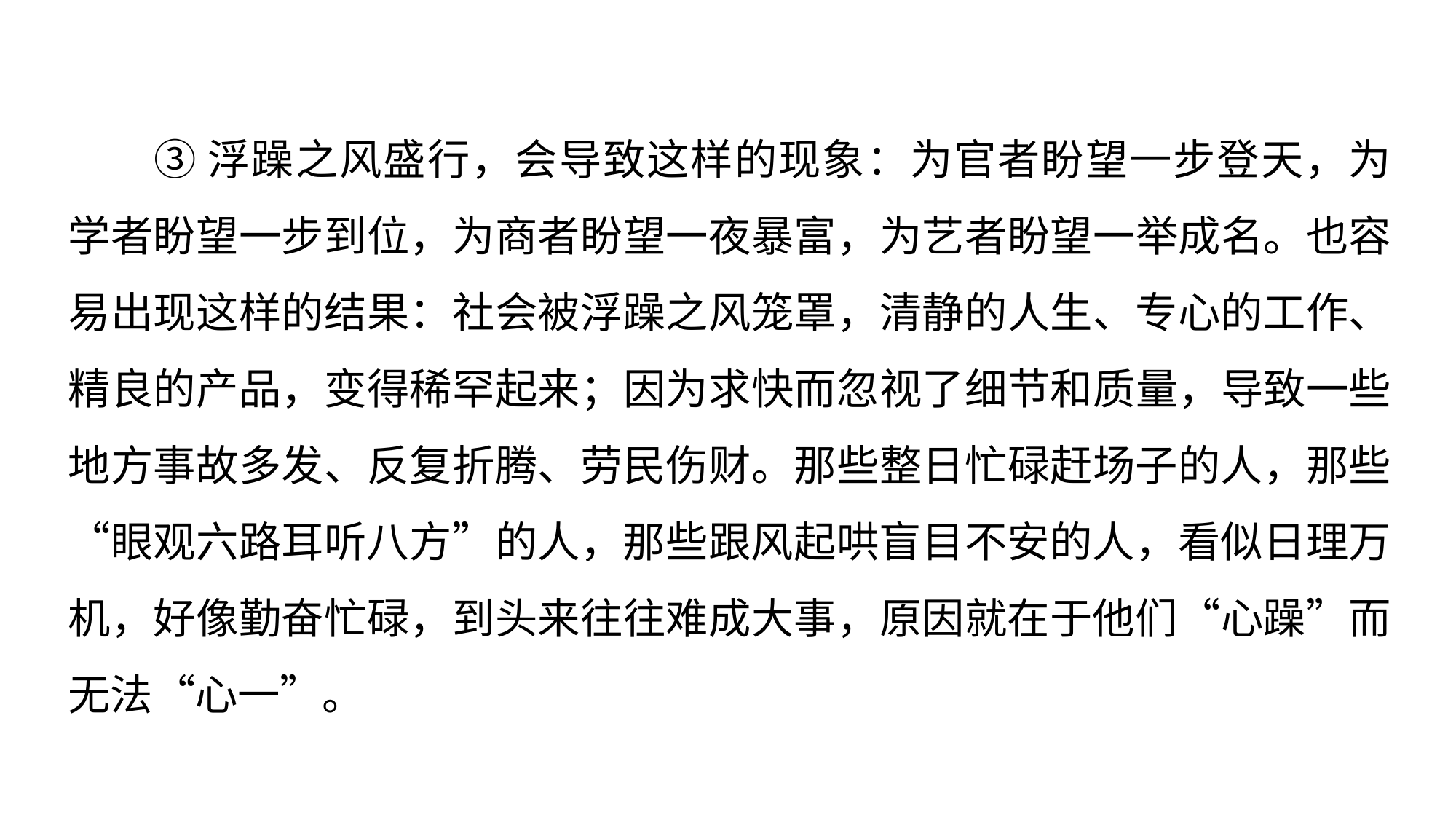

③浮躁之风盛行，会导致这样的现象：为官者盼望一步登天，为学者盼望一步到位，为商者盼望一夜暴富，为艺者盼望一举成名。也容易出现这样的结果：社会被浮躁之风笼罩，清静的人生、专心的工作、精良的产品，变得稀罕起来；因为求快而忽视了细节和质量，导致一些地方事故多发、反复折腾、劳民伤财。那些整日忙碌赶场子的人，那些“眼观六路耳听八方”的人，那些跟风起哄盲目不安的人，看似日理万机，好像勤奋忙碌，到头来往往难成大事，原因就在于他们“心躁”而无法“心一”。